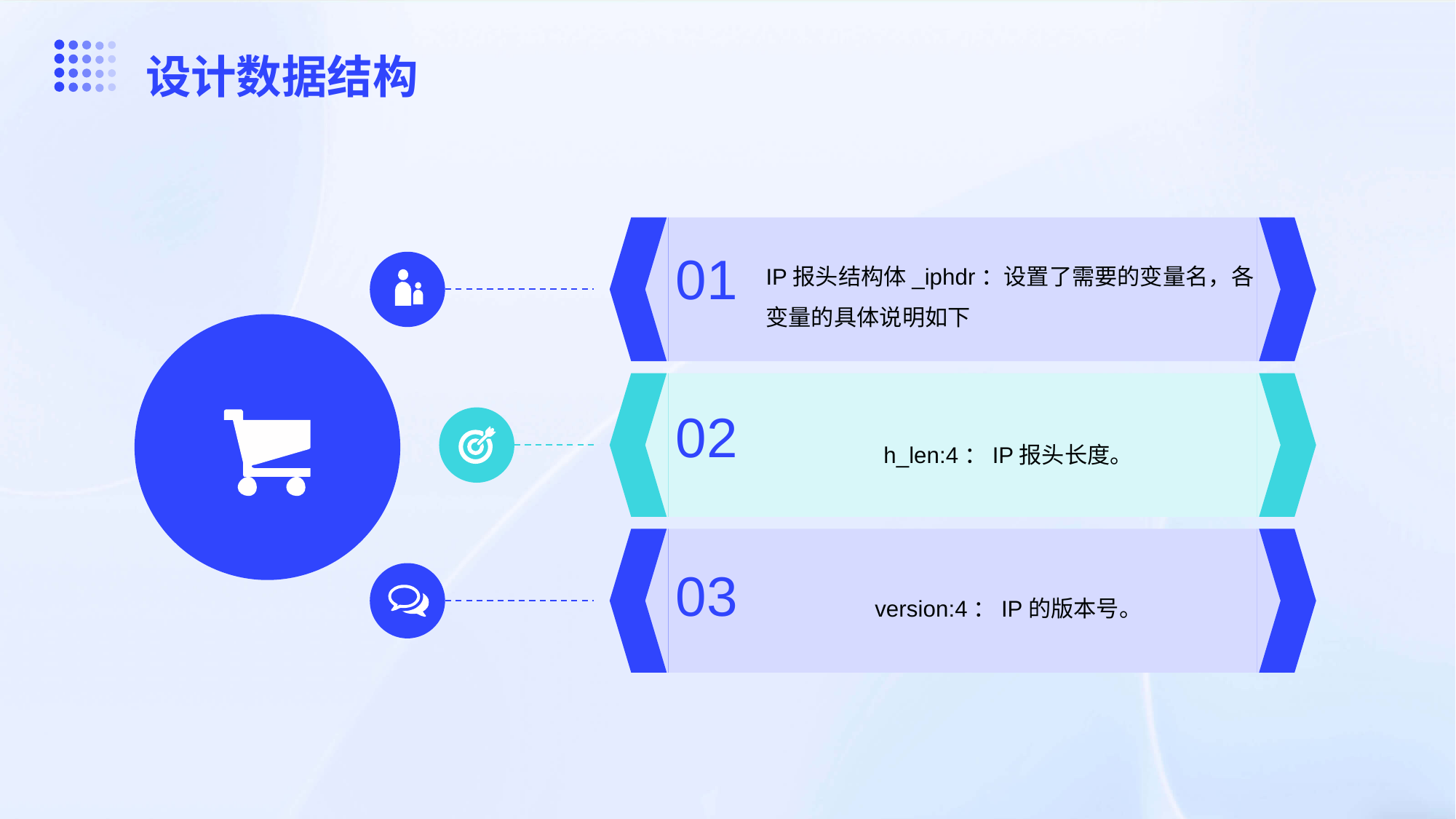

设计数据结构

IP报头结构体_iphdr：设置了需要的变量名，各变量的具体说明如下

01

h_len:4：IP报头长度。

02

version:4：IP的版本号。

03